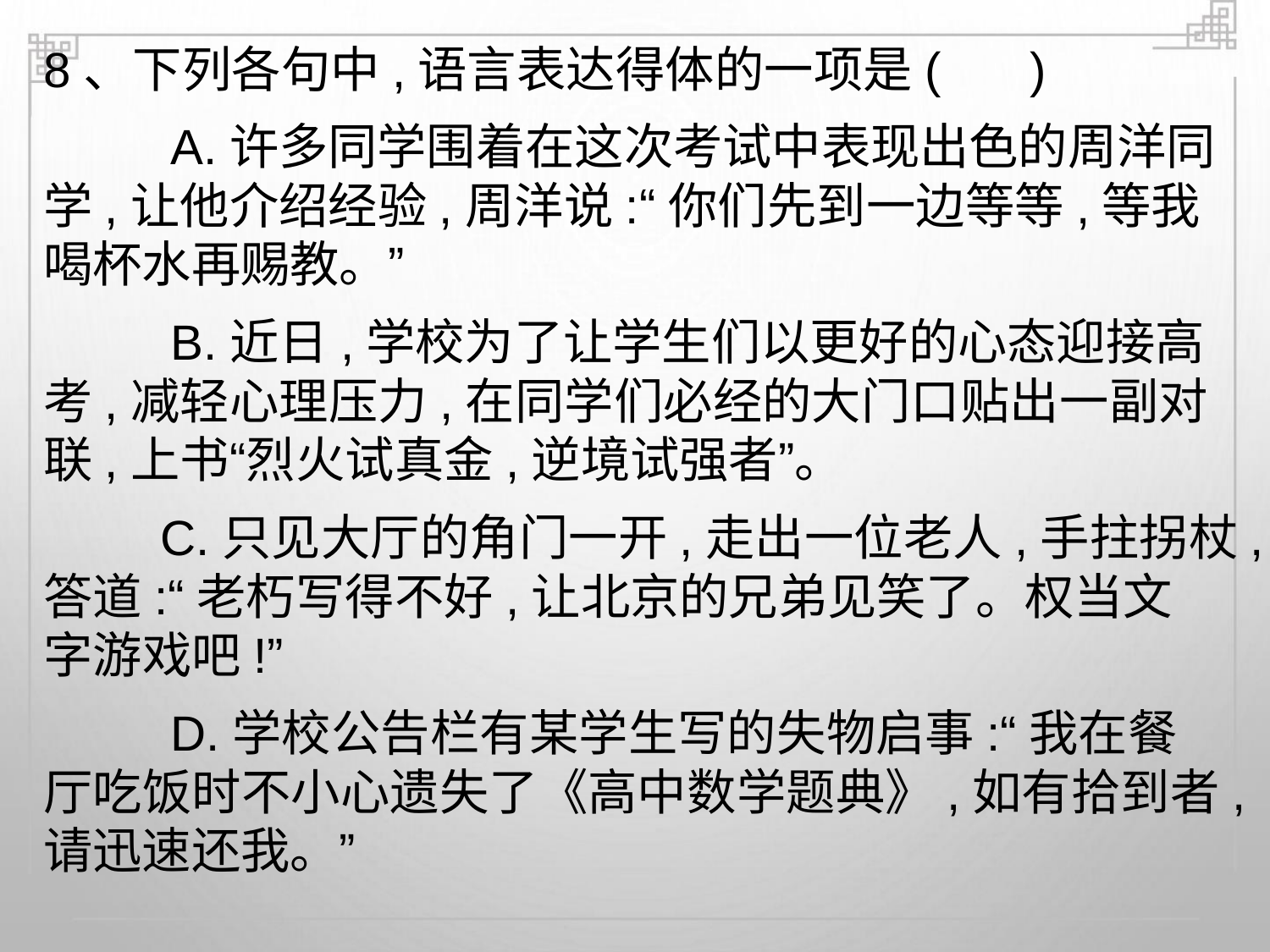

8、下列各句中,语言表达得体的一项是( )
A.许多同学围着在这次考试中表现出色的周洋同
学,让他介绍经验,周洋说:“你们先到一边等等,等我
喝杯水再赐教。”
B.近日,学校为了让学生们以更好的心态迎接高
考,减轻心理压力,在同学们必经的大门口贴出一副对
联,上书“烈火试真金,逆境试强者”。
C.只见大厅的角门一开,走出一位老人,手拄拐杖,
答道:“老朽写得不好,让北京的兄弟见笑了。权当文
字游戏吧!”
D.学校公告栏有某学生写的失物启事:“我在餐
厅吃饭时不小心遗失了《高中数学题典》,如有拾到者,
请迅速还我。”